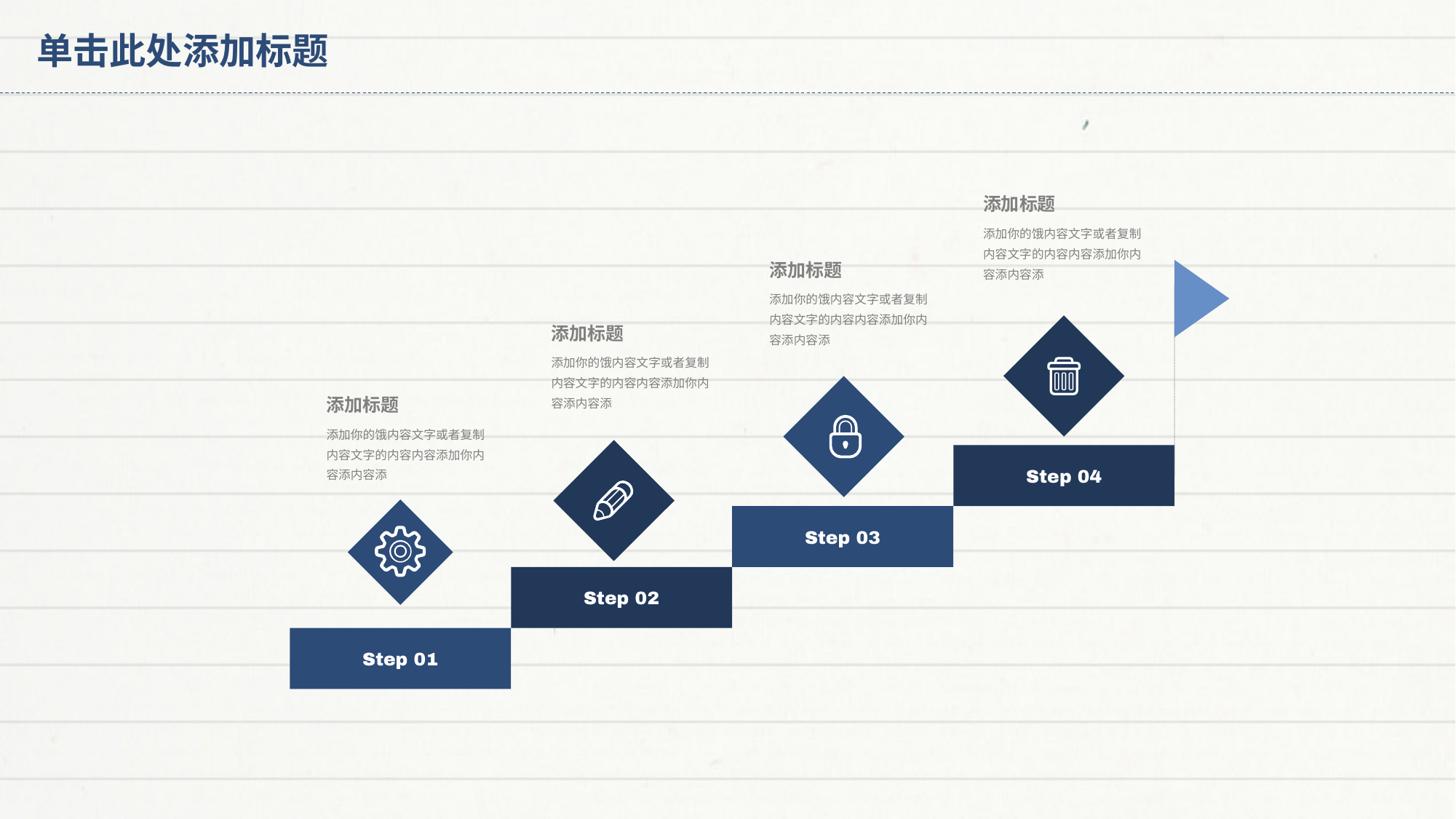

# 单击此处添加标题
添加标题
添加你的饿内容文字或者复制内容文字的内容内容添加你内容添内容添
添加标题
添加你的饿内容文字或者复制内容文字的内容内容添加你内容添内容添

添加标题
添加你的饿内容文字或者复制内容文字的内容内容添加你内容添内容添

添加标题
添加你的饿内容文字或者复制内容文字的内容内容添加你内容添内容添

Step 04

Step 03

Step 02
Step 01